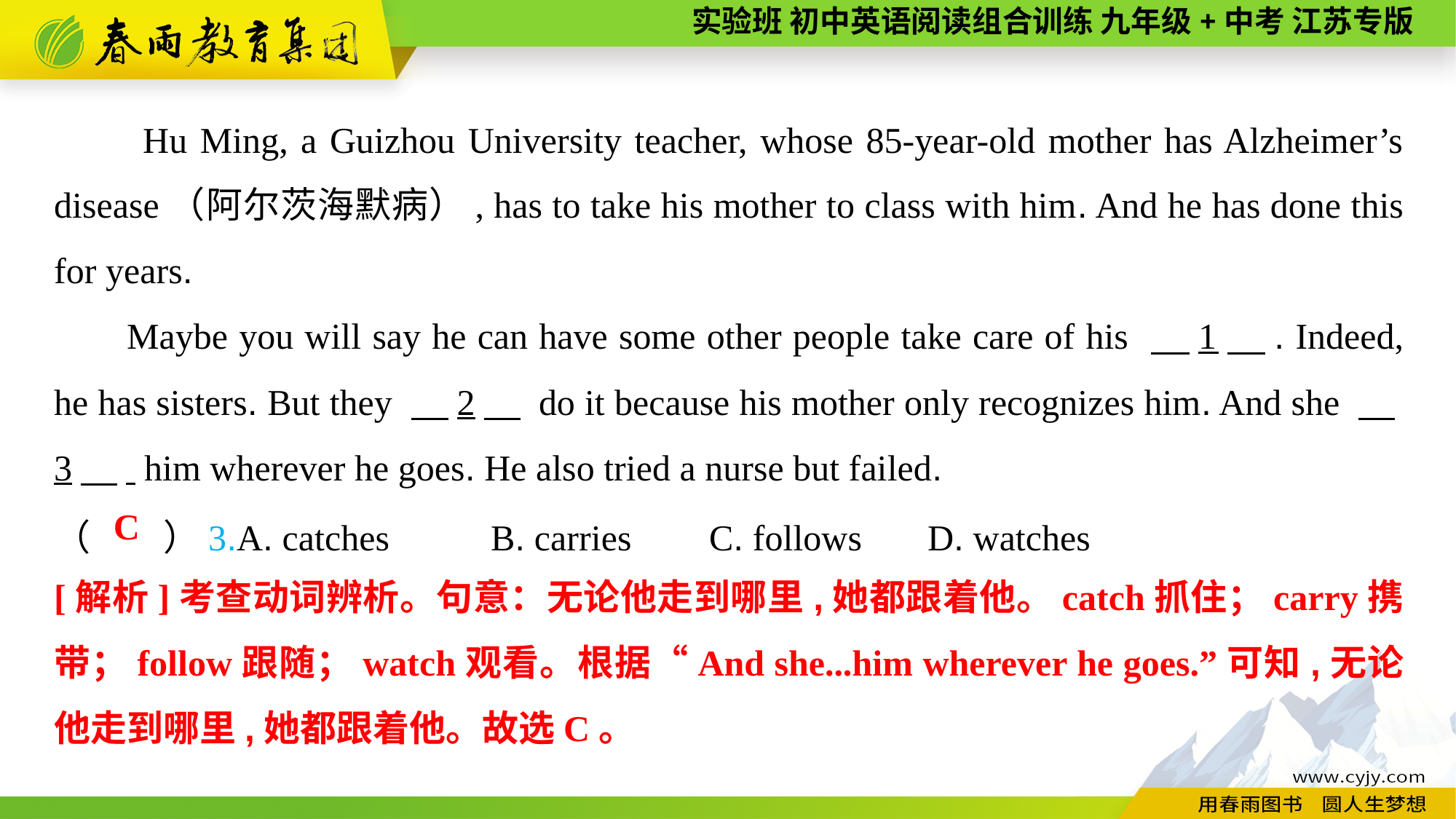

Hu Ming, a Guizhou University teacher, whose 85-year-old mother has Alzheimer’s disease（阿尔茨海默病）, has to take his mother to class with him. And he has done this for years.
Maybe you will say he can have some other people take care of his 　1　. Indeed, he has sisters. But they 　2　 do it because his mother only recognizes him. And she 　3　. him wherever he goes. He also tried a nurse but failed.
（　　）3.A. catches	B. carries	C. follows	D. watches
C
[解析]考查动词辨析。句意：无论他走到哪里,她都跟着他。catch抓住；carry携带；follow跟随；watch观看。根据“And she...him wherever he goes.”可知,无论他走到哪里,她都跟着他。故选C。